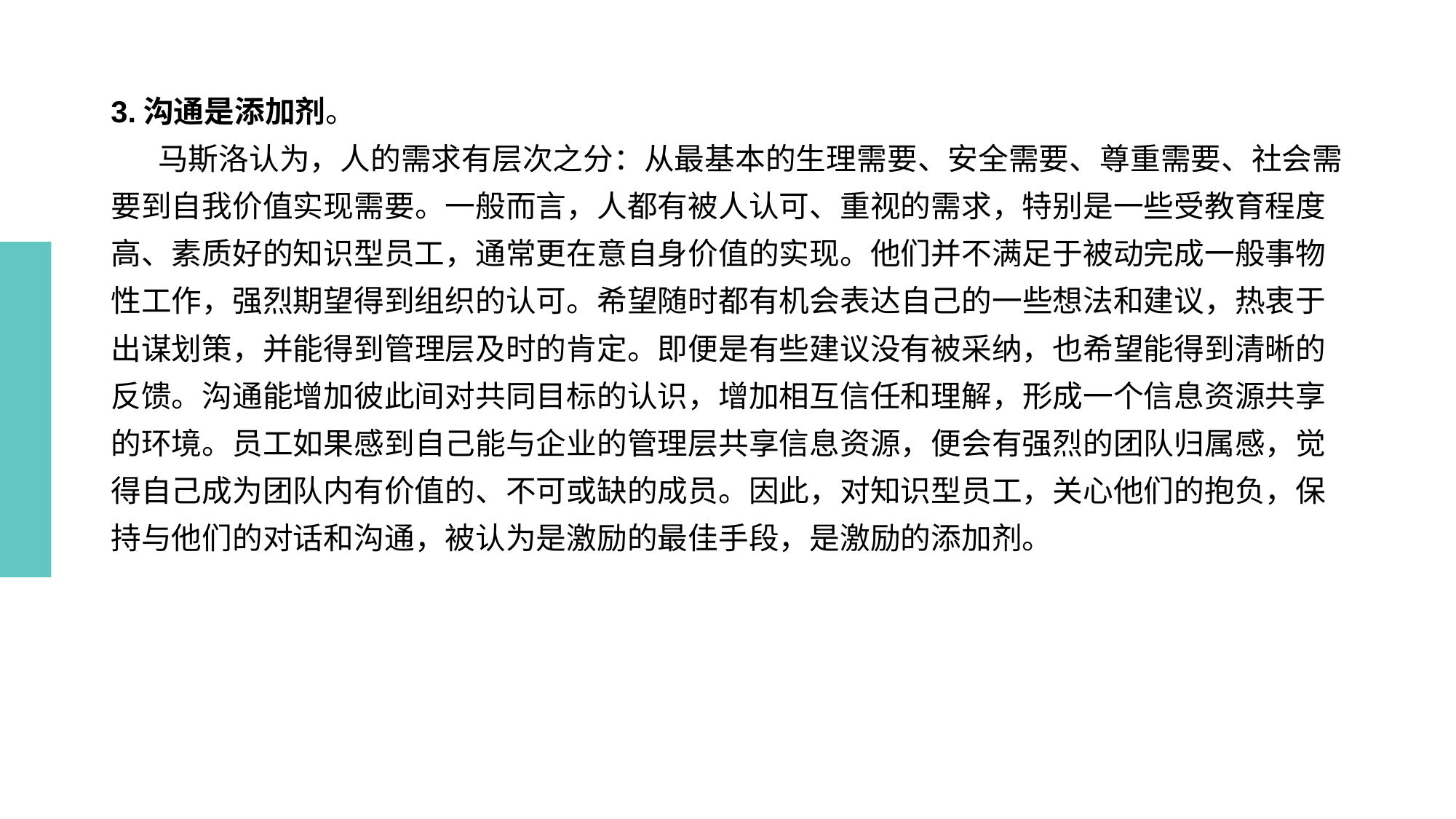

# 3.沟通是添加剂。 马斯洛认为，人的需求有层次之分：从最基本的生理需要、安全需要、尊重需要、社会需要到自我价值实现需要。一般而言，人都有被人认可、重视的需求，特别是一些受教育程度高、素质好的知识型员工，通常更在意自身价值的实现。他们并不满足于被动完成一般事物性工作，强烈期望得到组织的认可。希望随时都有机会表达自己的一些想法和建议，热衷于出谋划策，并能得到管理层及时的肯定。即便是有些建议没有被采纳，也希望能得到清晰的反馈。沟通能增加彼此间对共同目标的认识，增加相互信任和理解，形成一个信息资源共享的环境。员工如果感到自己能与企业的管理层共享信息资源，便会有强烈的团队归属感，觉得自己成为团队内有价值的、不可或缺的成员。因此，对知识型员工，关心他们的抱负，保持与他们的对话和沟通，被认为是激励的最佳手段，是激励的添加剂。